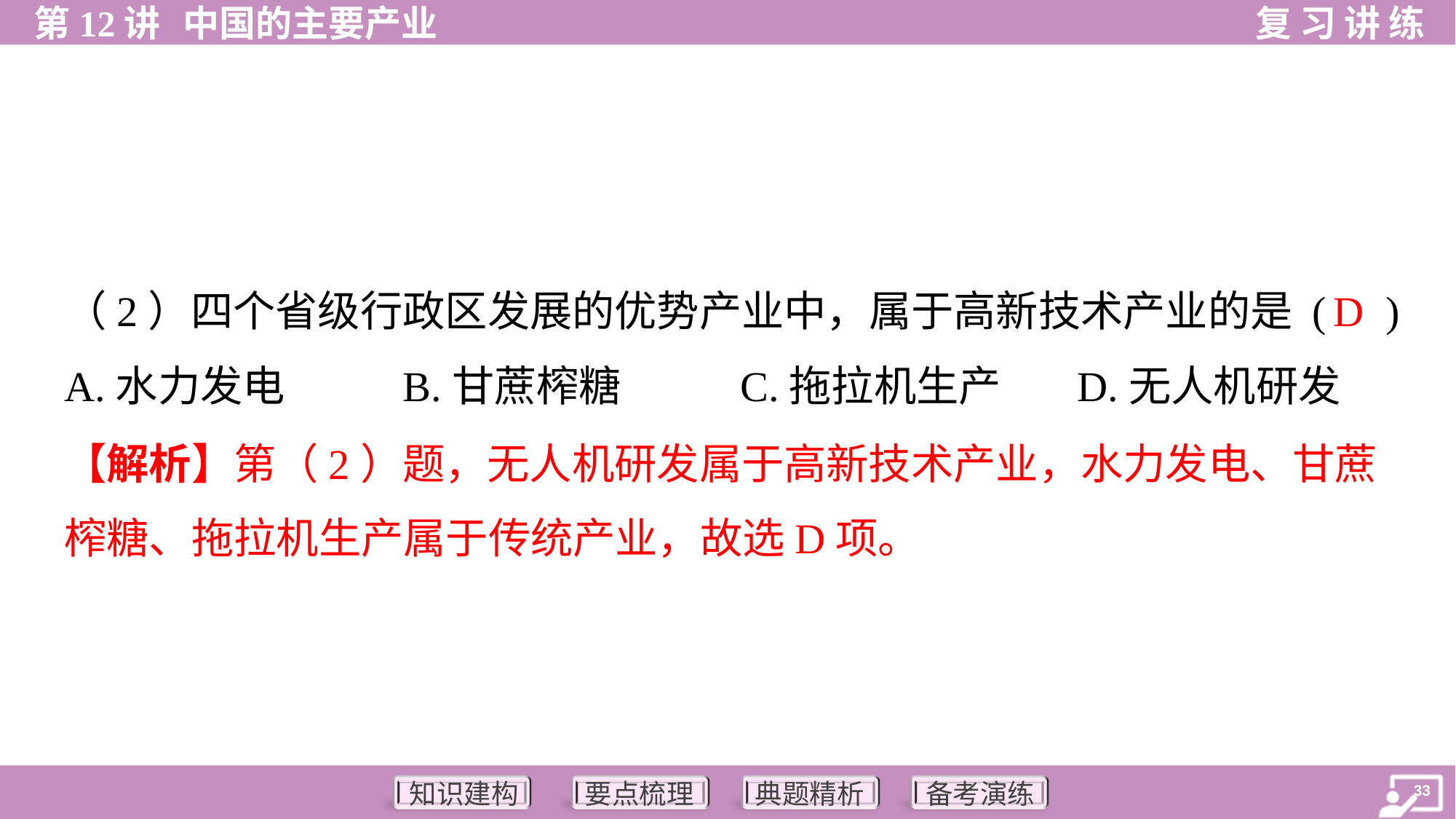

D
（2）四个省级行政区发展的优势产业中，属于高新技术产业的是 (     )
A.水力发电	B.甘蔗榨糖	C.拖拉机生产	D.无人机研发
【解析】第（2）题，无人机研发属于高新技术产业，水力发电、甘蔗
榨糖、拖拉机生产属于传统产业，故选D项。